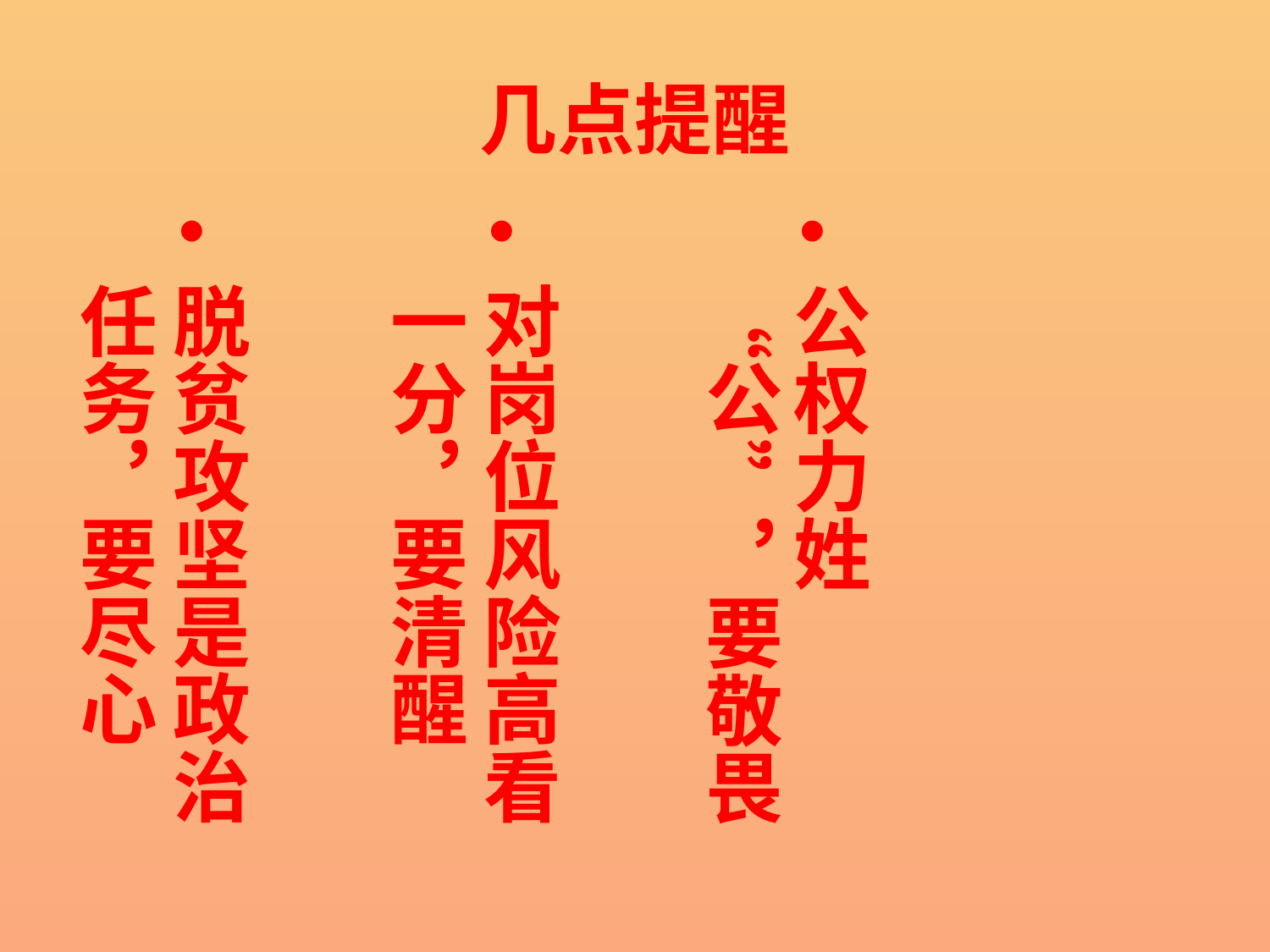

# 几点提醒
公权力姓“公”，要敬畏

对岗位风险高看一分，要清醒

脱贫攻坚是政治任务，要尽心